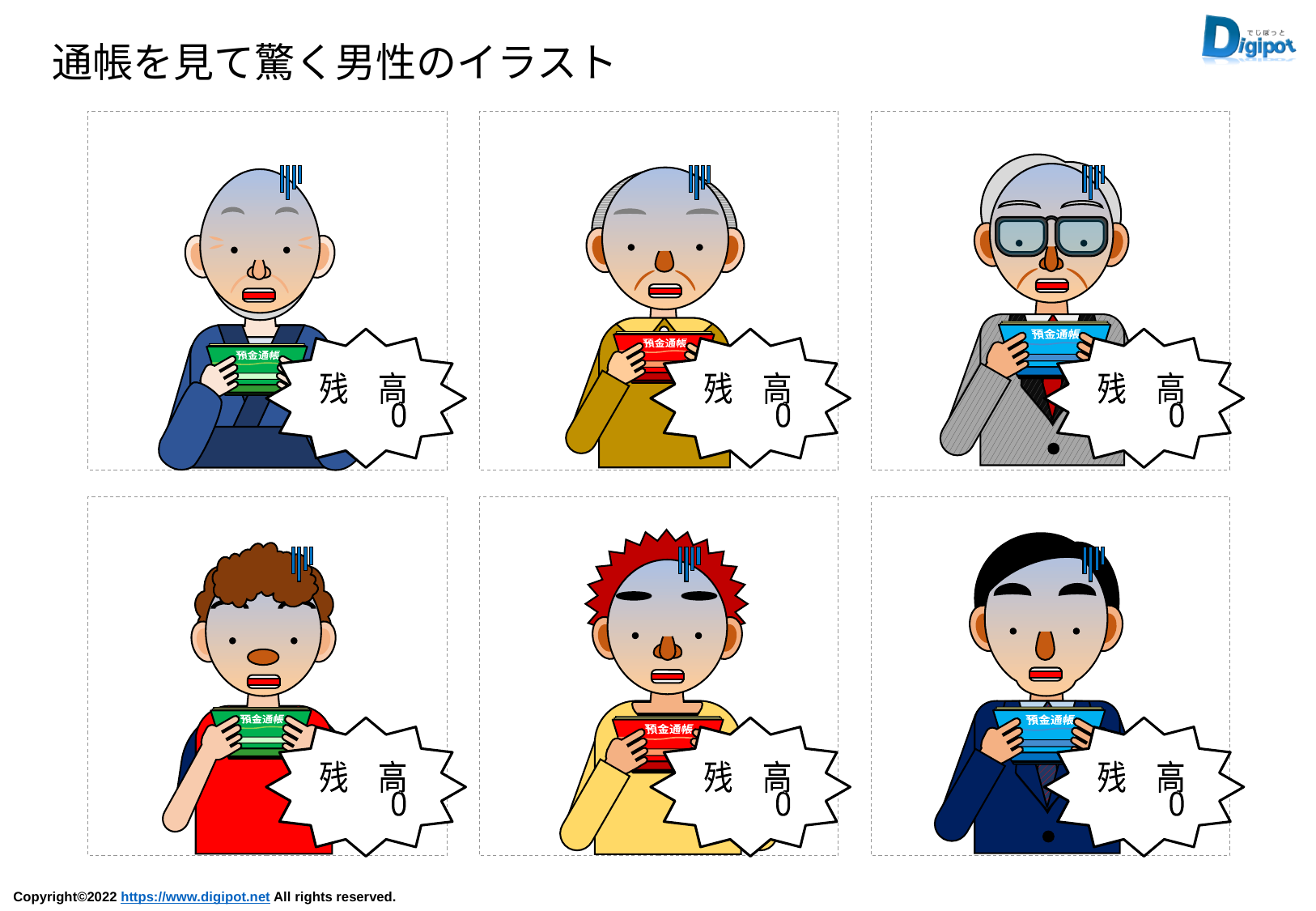

通帳を見て驚く男性のイラスト

預金通帳

〇〇〇銀行

残　高
0

預金通帳

〇〇〇銀行

残　高
0

預金通帳

〇〇〇銀行

残　高
0

預金通帳

〇〇〇銀行

残　高
0

預金通帳

〇〇〇銀行

残　高
0

預金通帳

〇〇〇銀行

残　高
0